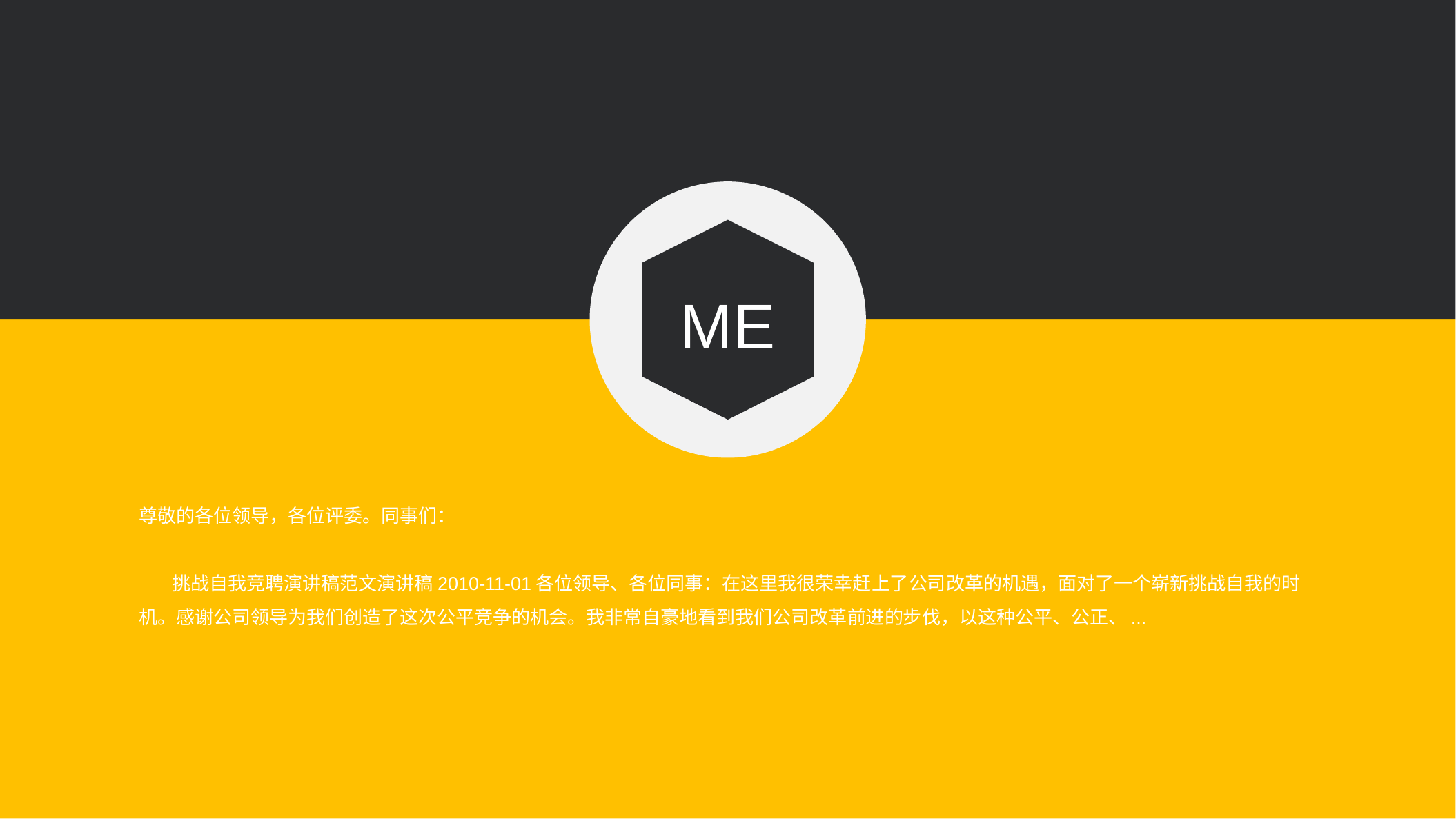

ME

尊敬的各位领导，各位评委。同事们：

       挑战自我竞聘演讲稿范文演讲稿2010-11-01各位领导、各位同事：在这里我很荣幸赶上了公司改革的机遇，面对了一个崭新挑战自我的时机。感谢公司领导为我们创造了这次公平竞争的机会。我非常自豪地看到我们公司改革前进的步伐，以这种公平、公正、...